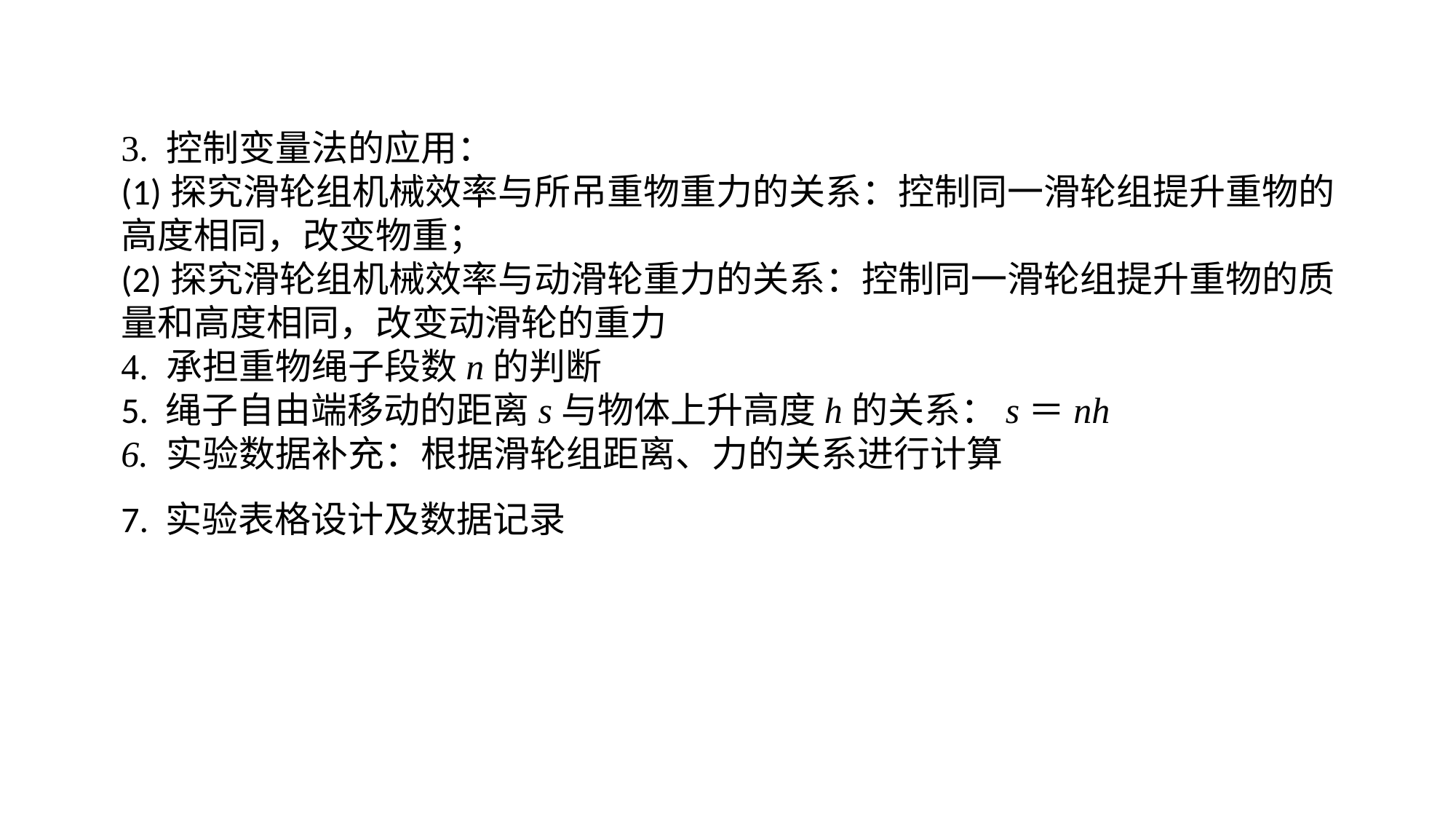

3. 控制变量法的应用：(1)探究滑轮组机械效率与所吊重物重力的关系：控制同一滑轮组提升重物的高度相同，改变物重；(2)探究滑轮组机械效率与动滑轮重力的关系：控制同一滑轮组提升重物的质量和高度相同，改变动滑轮的重力4. 承担重物绳子段数n的判断5. 绳子自由端移动的距离s与物体上升高度h的关系：s＝nh6. 实验数据补充：根据滑轮组距离、力的关系进行计算7. 实验表格设计及数据记录